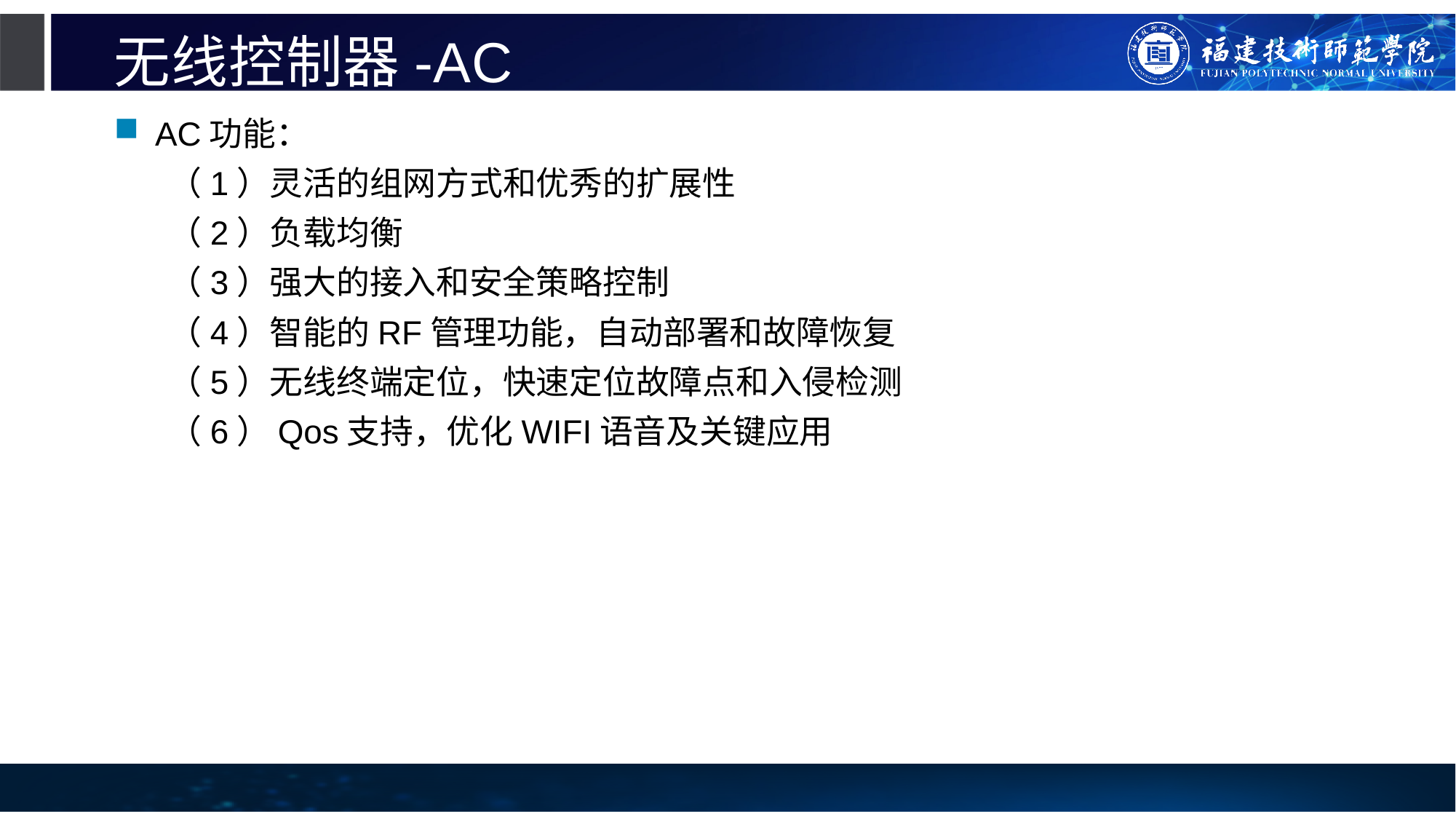

# 无线控制器-AC
AC功能：
（1）灵活的组网方式和优秀的扩展性
（2）负载均衡
（3）强大的接入和安全策略控制
（4）智能的RF管理功能，自动部署和故障恢复
（5）无线终端定位，快速定位故障点和入侵检测
（6）Qos支持，优化WIFI语音及关键应用